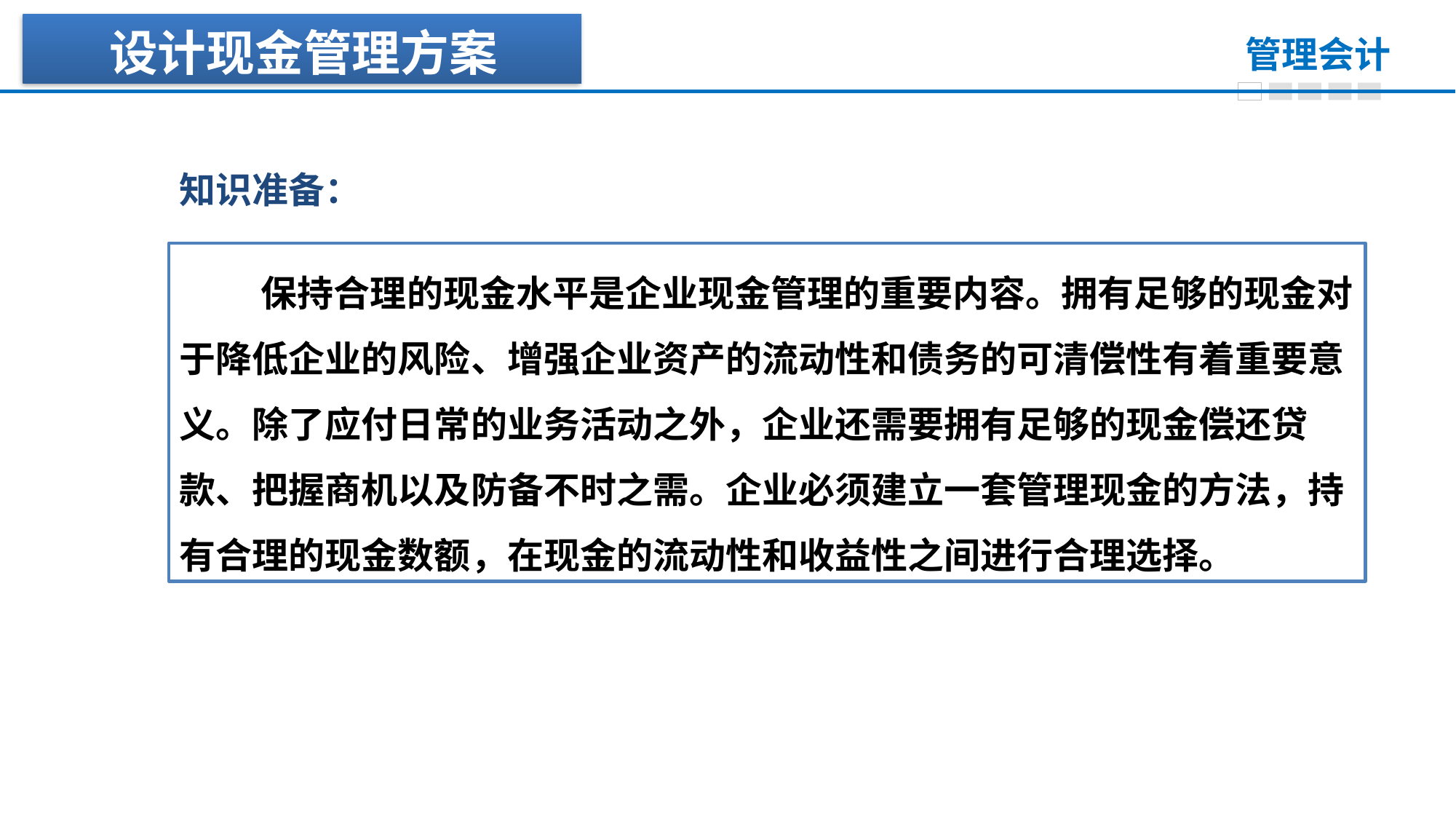

设计现金管理方案
知识准备：
     保持合理的现金水平是企业现金管理的重要内容。拥有足够的现金对于降低企业的风险、增强企业资产的流动性和债务的可清偿性有着重要意义。除了应付日常的业务活动之外，企业还需要拥有足够的现金偿还贷款、把握商机以及防备不时之需。企业必须建立一套管理现金的方法，持有合理的现金数额，在现金的流动性和收益性之间进行合理选择。